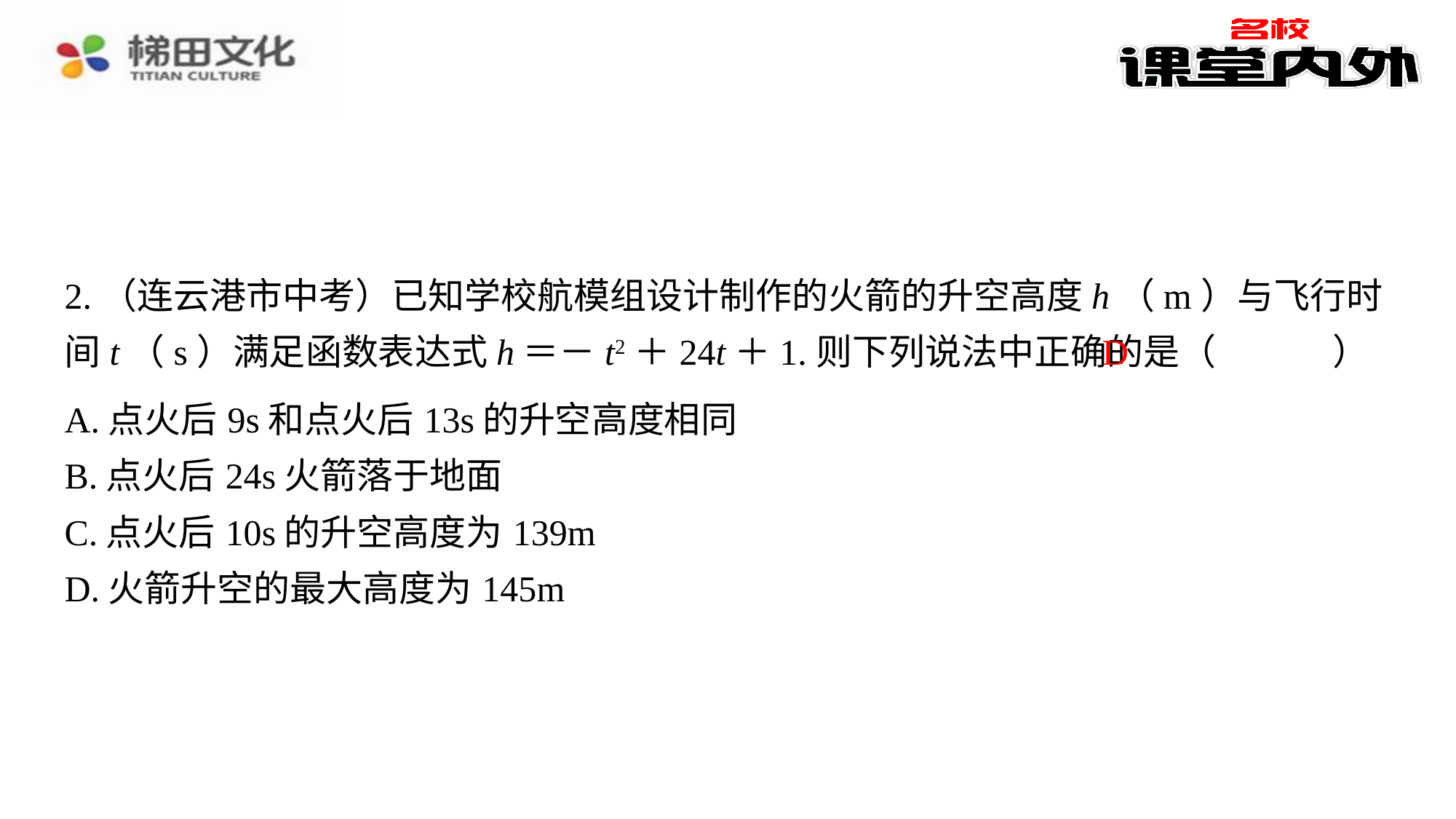

2.（连云港市中考）已知学校航模组设计制作的火箭的升空高度h（m）与飞行时间t（s）满足函数表达式h＝－t2＋24t＋1.则下列说法中正确的是（　D　）
D
| A.点火后9s和点火后13s的升空高度相同 |
| --- |
| B.点火后24s火箭落于地面 |
| C.点火后10s的升空高度为139m |
| D.火箭升空的最大高度为145m |